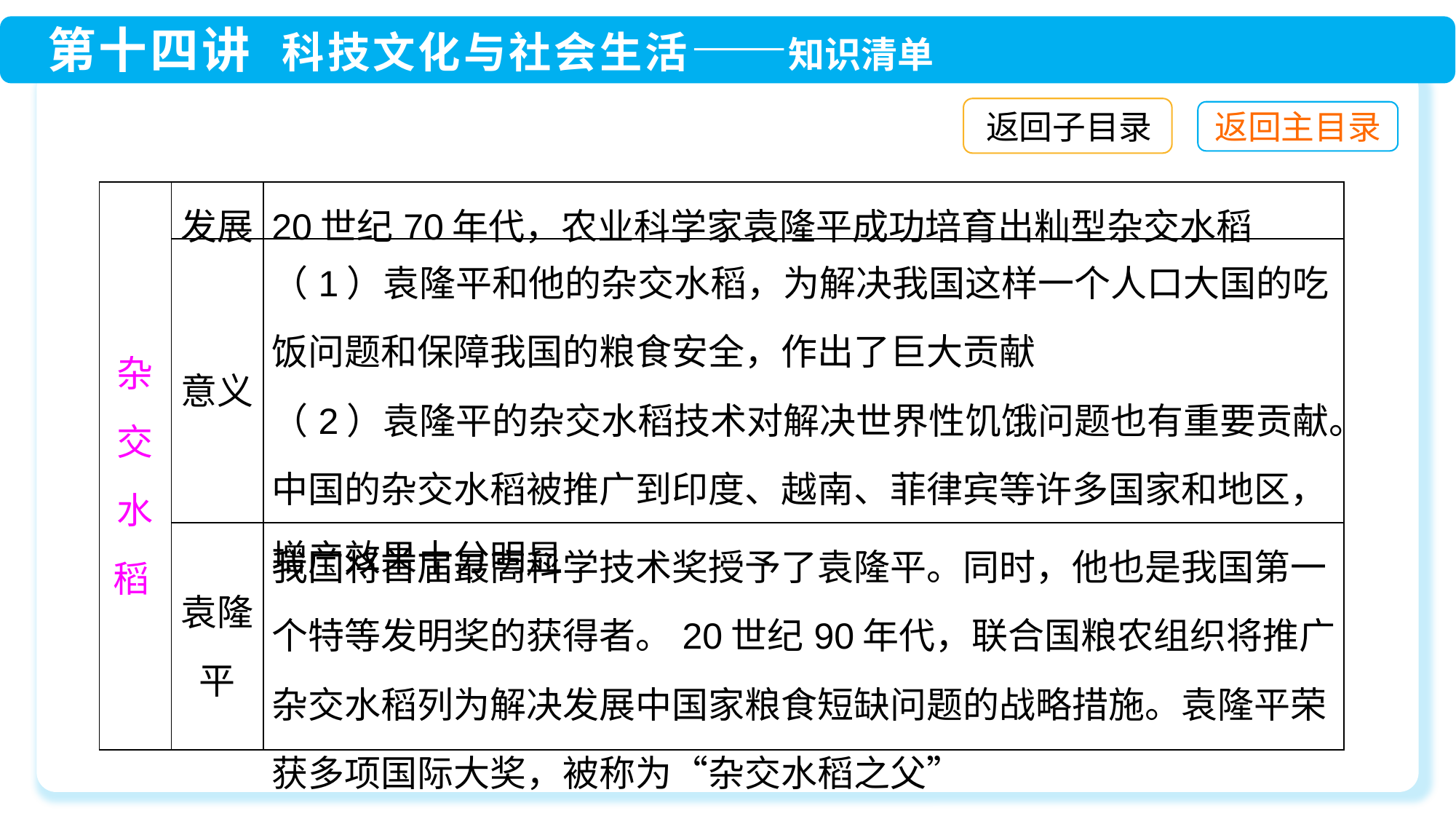

返回子目录
| 杂 交 水 稻 | 发展 | 20世纪70年代，农业科学家袁隆平成功培育出籼型杂交水稻 |
| --- | --- | --- |
|  | 意义 | （1）袁隆平和他的杂交水稻，为解决我国这样一个人口大国的吃饭问题和保障我国的粮食安全，作出了巨大贡献 （2）袁隆平的杂交水稻技术对解决世界性饥饿问题也有重要贡献。中国的杂交水稻被推广到印度、越南、菲律宾等许多国家和地区，增产效果十分明显 |
|  | 袁隆平 | 我国将首届最高科学技术奖授予了袁隆平。同时，他也是我国第一个特等发明奖的获得者。20世纪90年代，联合国粮农组织将推广杂交水稻列为解决发展中国家粮食短缺问题的战略措施。袁隆平荣获多项国际大奖，被称为“杂交水稻之父” |